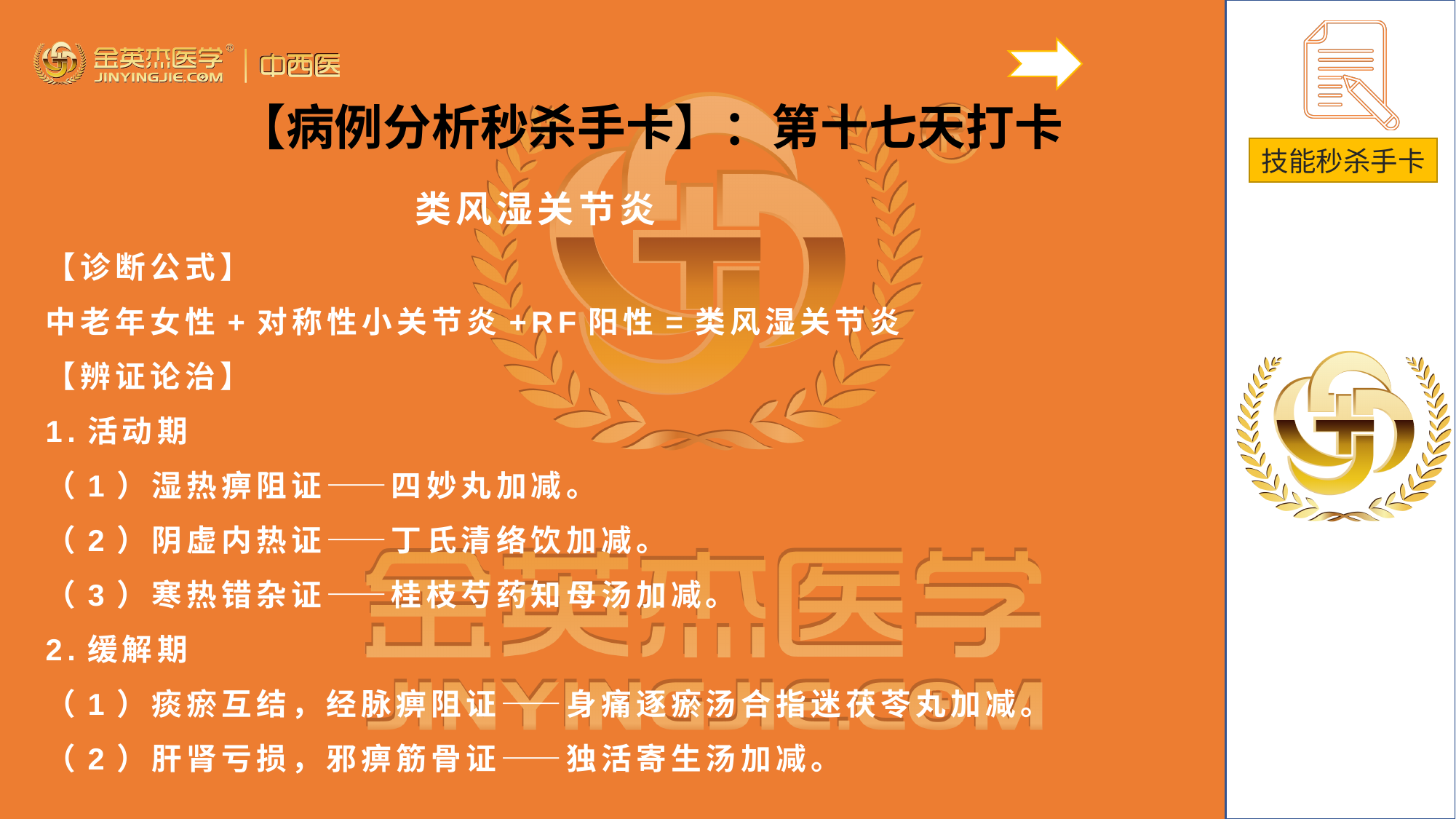

【病例分析秒杀手卡】：第十七天打卡
类风湿关节炎
【诊断公式】
中老年女性+对称性小关节炎+RF阳性=类风湿关节炎
【辨证论治】
1.活动期
（1）湿热痹阻证——四妙丸加减。
（2）阴虚内热证——丁氏清络饮加减。
（3）寒热错杂证——桂枝芍药知母汤加减。
2.缓解期
（1）痰瘀互结，经脉痹阻证——身痛逐瘀汤合指迷茯苓丸加减。
（2）肝肾亏损，邪痹筋骨证——独活寄生汤加减。